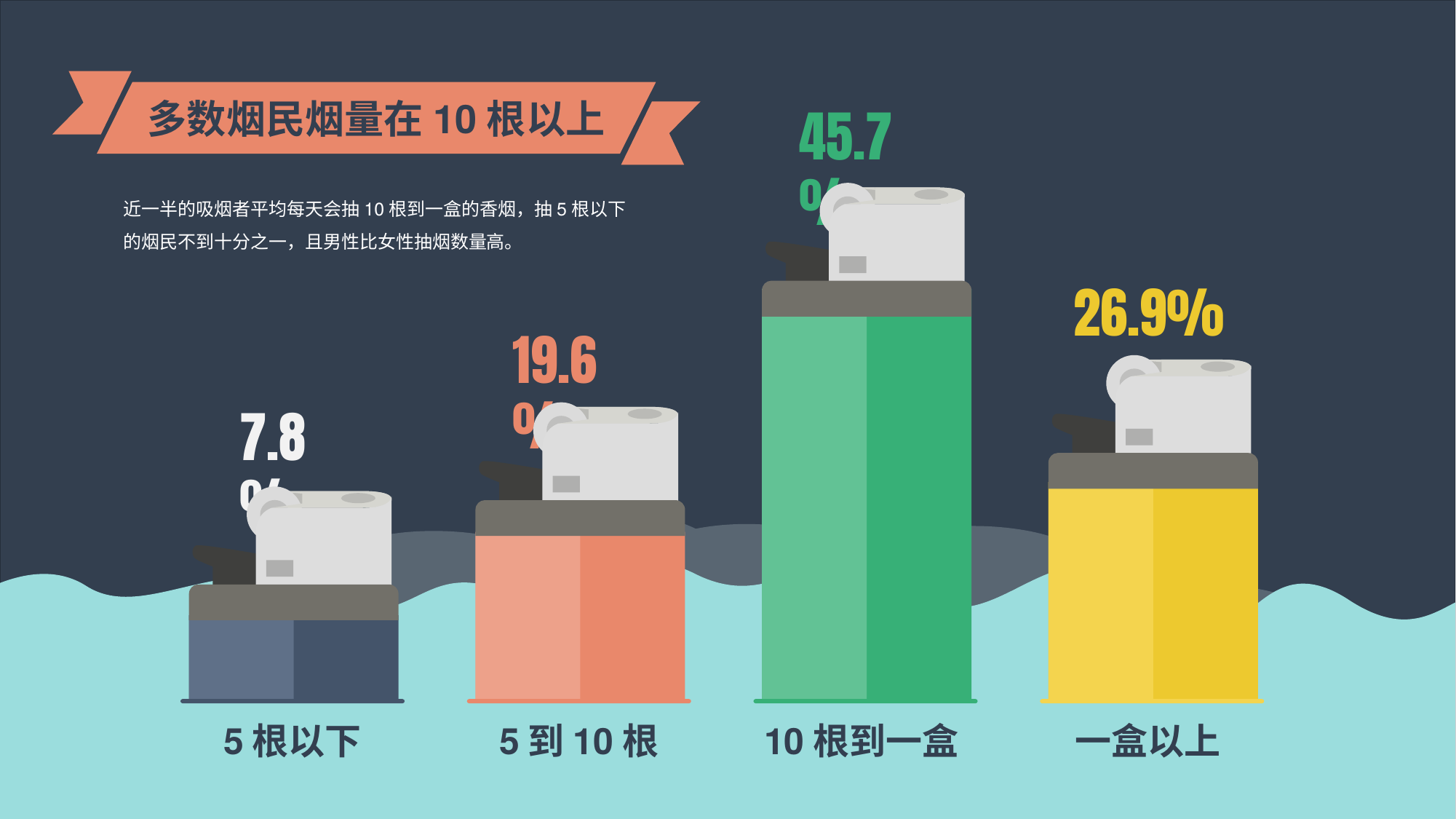

多数烟民烟量在10根以上
45.7%

10根到一盒
近一半的吸烟者平均每天会抽10根到一盒的香烟，抽5根以下的烟民不到十分之一，且男性比女性抽烟数量高。
26.9%

一盒以上
19.6%

5到10根
7.8%

5根以下